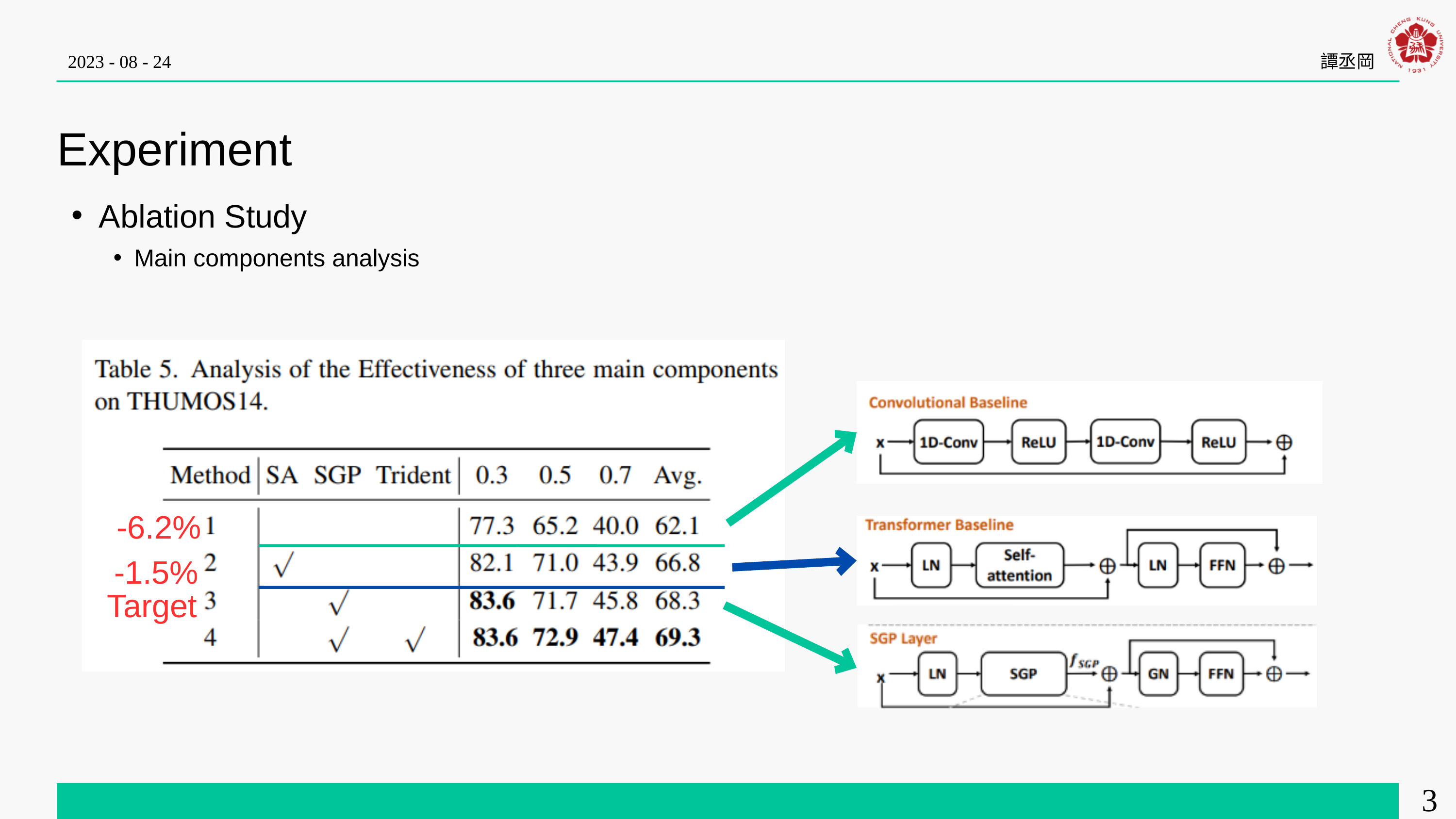

2023 - 08 - 24
譚丞岡

Experiment
Ablation Study
Main components analysis

-6.2%

-1.5%

Target

33